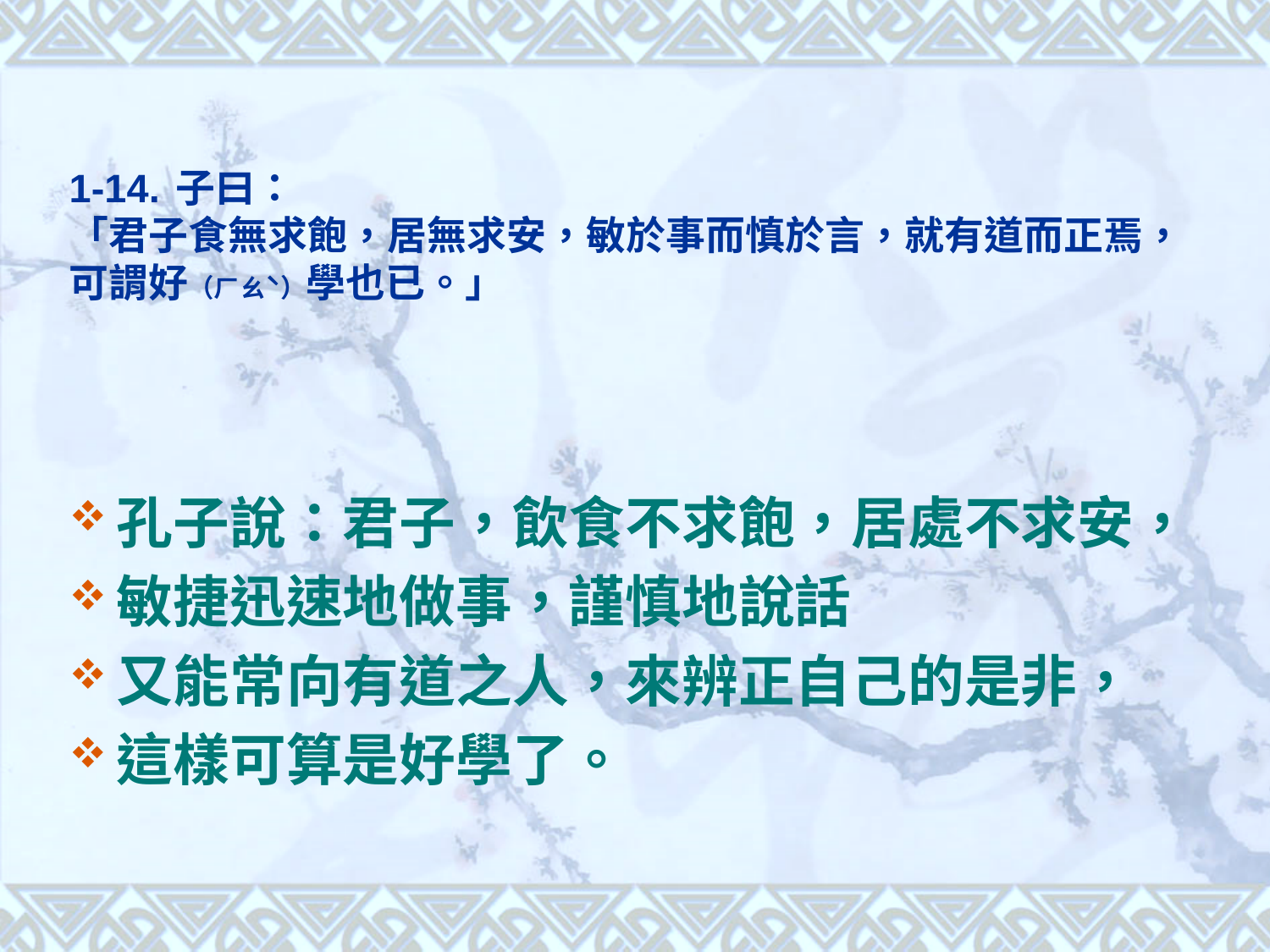

# 1-14. 子曰： 「君子食無求飽，居無求安，敏於事而慎於言，就有道而正焉，可謂好（ㄏㄠˋ）學也已。」
孔子說：君子，飲食不求飽，居處不求安，
敏捷迅速地做事，謹慎地說話
又能常向有道之人，來辨正自己的是非，
這樣可算是好學了。